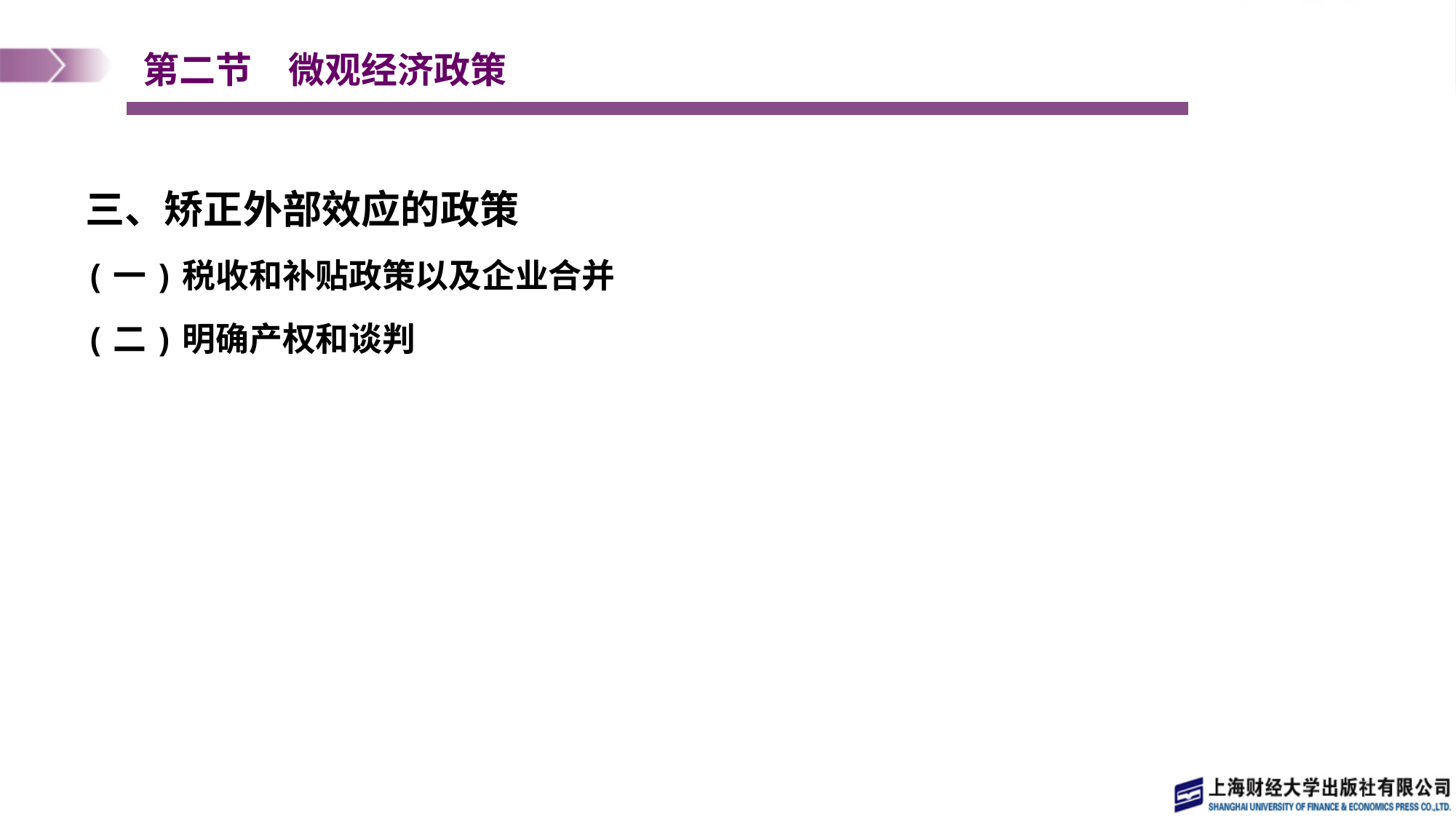

# 第二节　微观经济政策
三、矫正外部效应的政策
(一)税收和补贴政策以及企业合并
(二)明确产权和谈判